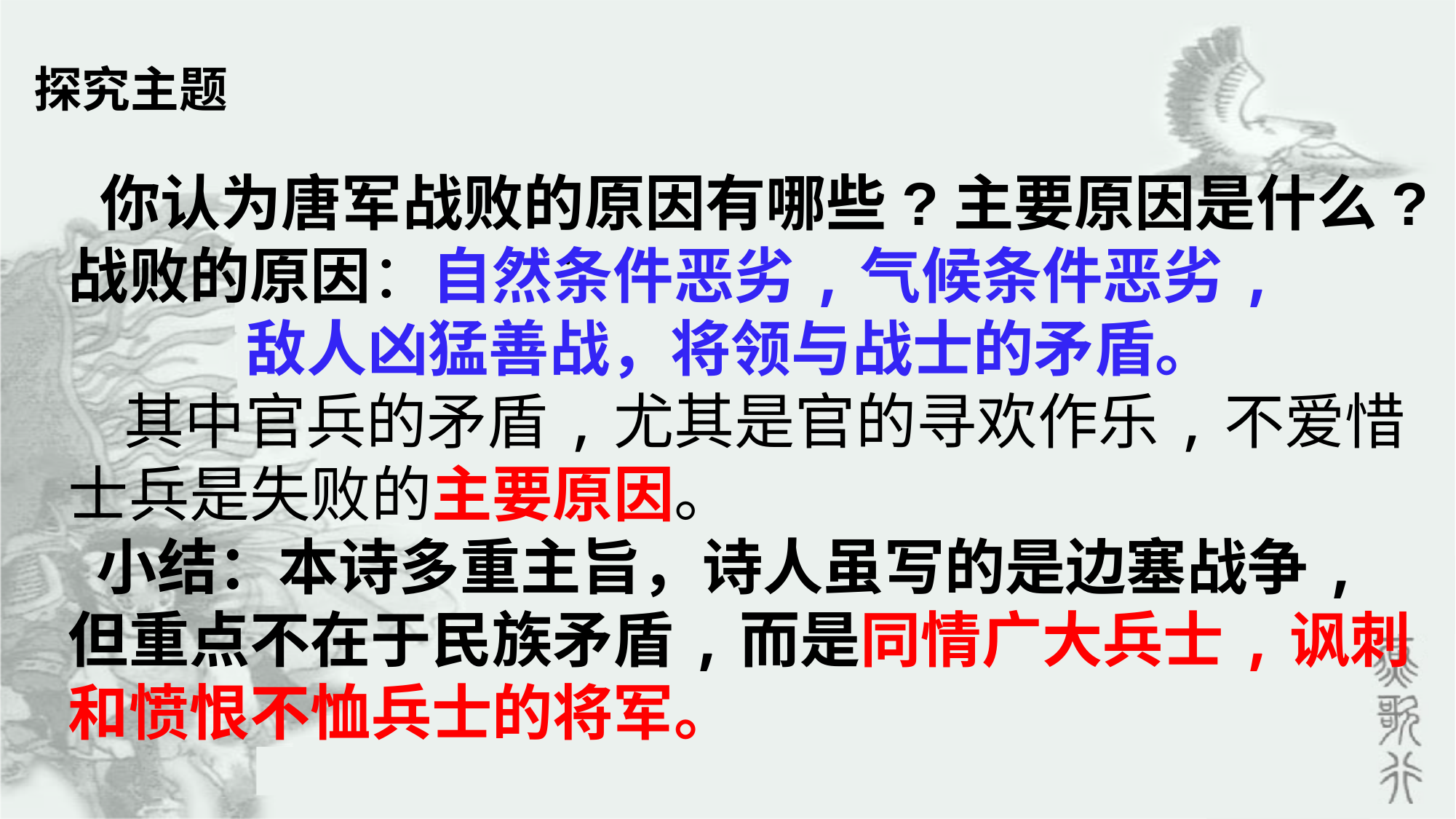

探究主题

.
 你认为唐军战败的原因有哪些?主要原因是什么?
战败的原因：自然条件恶劣,气候条件恶劣,
            敌人凶猛善战，将领与战士的矛盾。
   其中官兵的矛盾,尤其是官的寻欢作乐,不爱惜士兵是失败的主要原因。
 小结：本诗多重主旨，诗人虽写的是边塞战争,但重点不在于民族矛盾,而是同情广大兵士,讽刺和愤恨不恤兵士的将军。